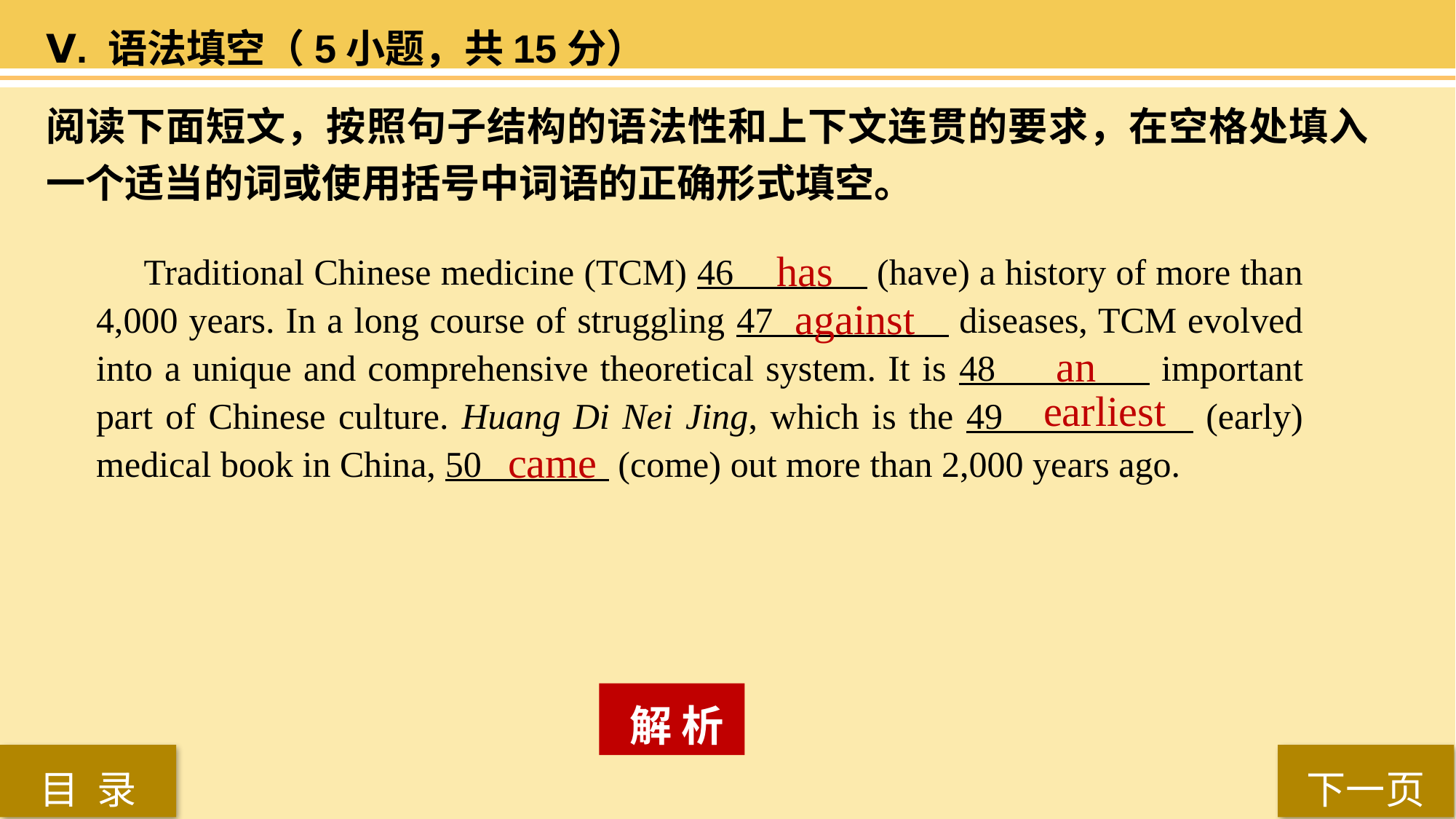

Ⅴ. 语法填空（5小题，共15分）
阅读下面短文，按照句子结构的语法性和上下文连贯的要求，在空格处填入一个适当的词或使用括号中词语的正确形式填空。
 has
     Traditional Chinese medicine (TCM) 46               (have) a history of more than 4,000 years. In a long course of struggling 47                 diseases, TCM evolved into a unique and comprehensive theoretical system. It is 48              important part of Chinese culture. Huang Di Nei Jing, which is the 49                (early) medical book in China, 50               (come) out more than 2,000 years ago.
 against
an
earliest
came
 解 析